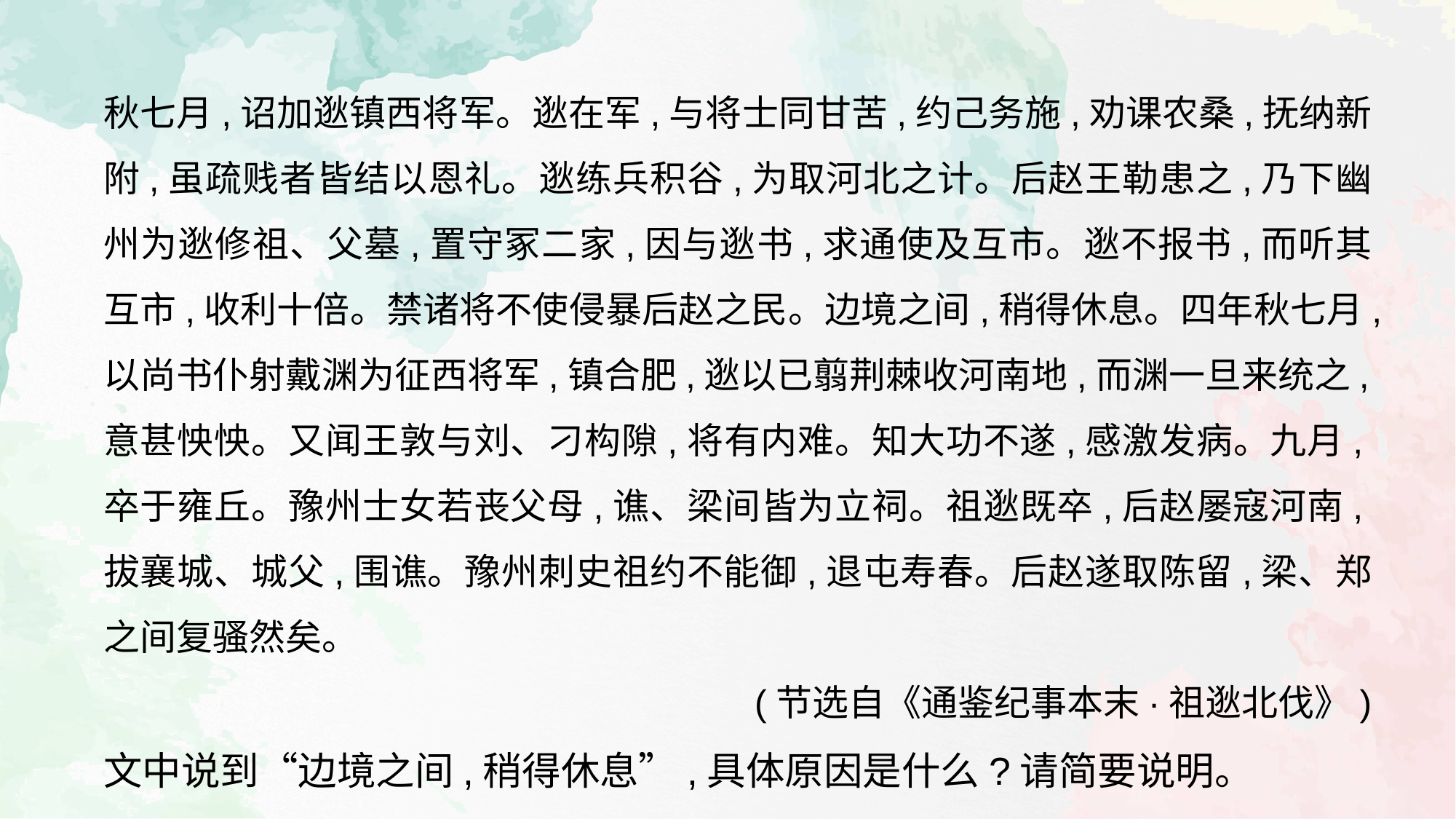

秋七月,诏加逖镇西将军。逖在军,与将士同甘苦,约己务施,劝课农桑,抚纳新附,虽疏贱者皆结以恩礼。逖练兵积谷,为取河北之计。后赵王勒患之,乃下幽州为逖修祖、父墓,置守冢二家,因与逖书,求通使及互市。逖不报书,而听其互市,收利十倍。禁诸将不使侵暴后赵之民。边境之间,稍得休息。四年秋七月,以尚书仆射戴渊为征西将军,镇合肥,逖以已翦荆棘收河南地,而渊一旦来统之,意甚怏怏。又闻王敦与刘、刁构隙,将有内难。知大功不遂,感激发病。九月,卒于雍丘。豫州士女若丧父母,谯、梁间皆为立祠。祖逖既卒,后赵屡寇河南,拔襄城、城父,围谯。豫州刺史祖约不能御,退屯寿春。后赵遂取陈留,梁、郑之间复骚然矣。
(节选自《通鉴纪事本末·祖逖北伐》)
文中说到“边境之间,稍得休息”,具体原因是什么?请简要说明。